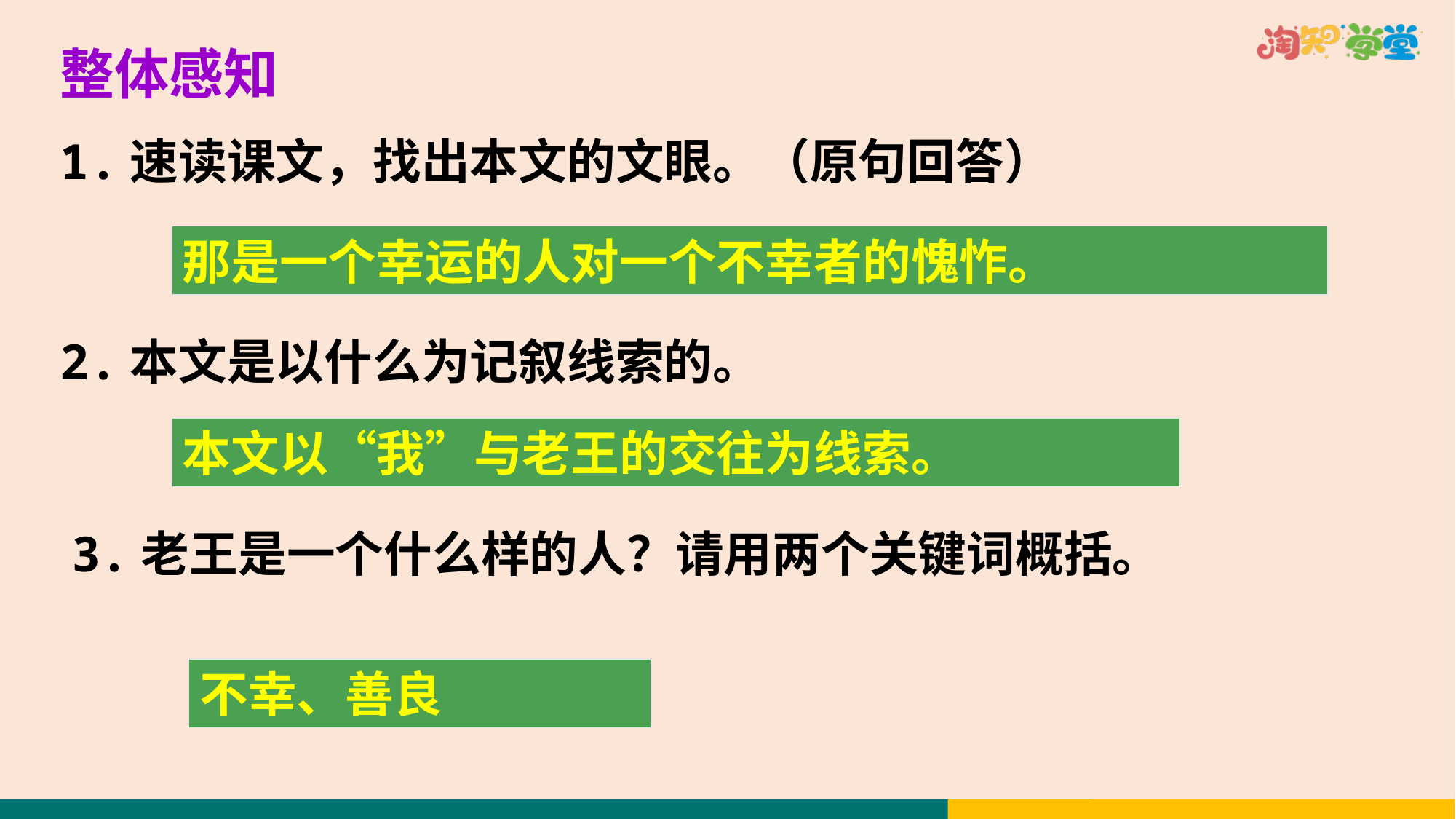

整体感知
1.速读课文，找出本文的文眼。（原句回答）
那是一个幸运的人对一个不幸者的愧怍。
2.本文是以什么为记叙线索的。
本文以“我”与老王的交往为线索。
3.老王是一个什么样的人？请用两个关键词概括。
不幸、善良